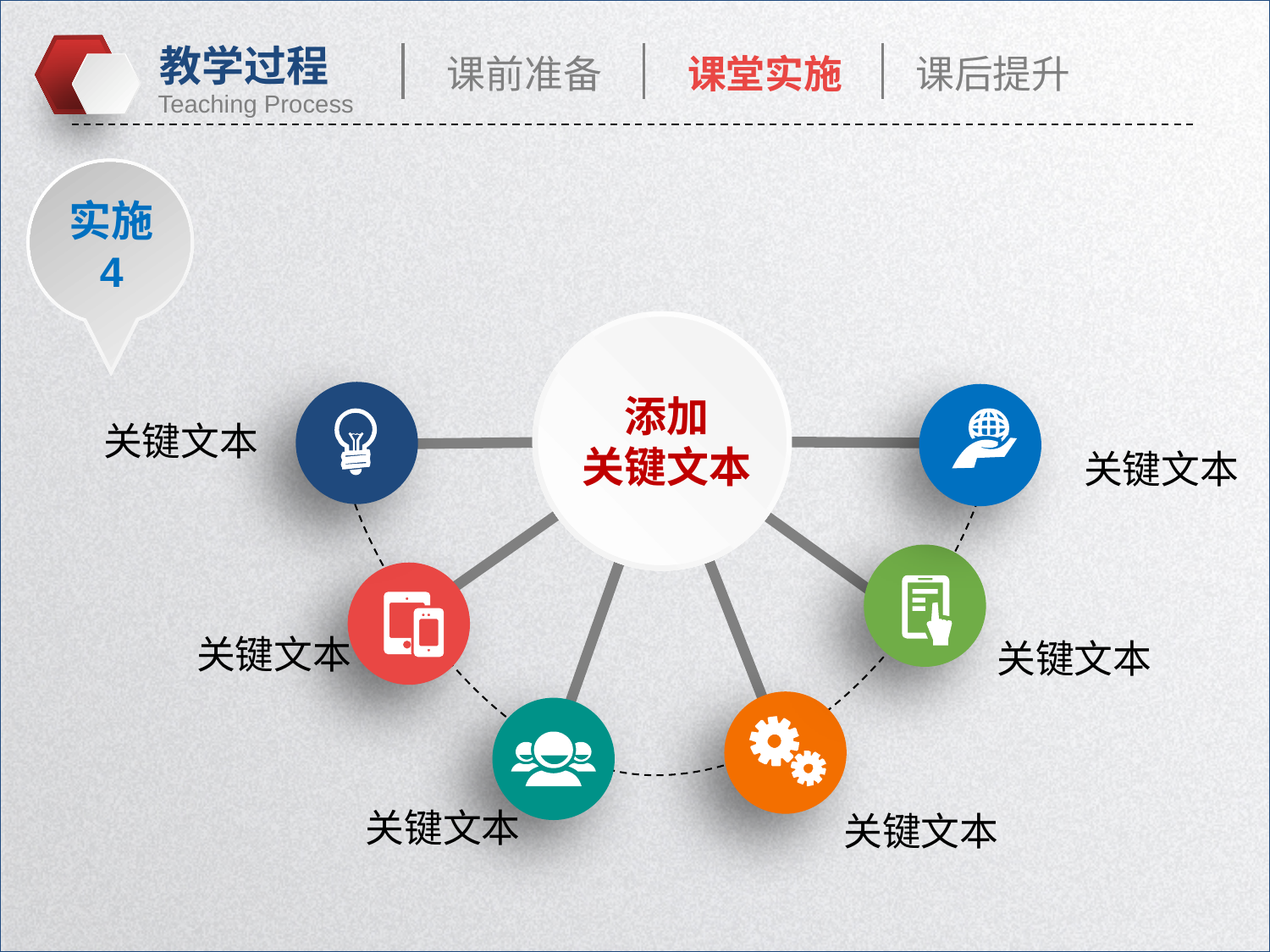

课前准备
课堂实施
课后提升

实施
4

添加
关键文本

关键文本

关键文本

关键文本
关键文本

关键文本
关键文本